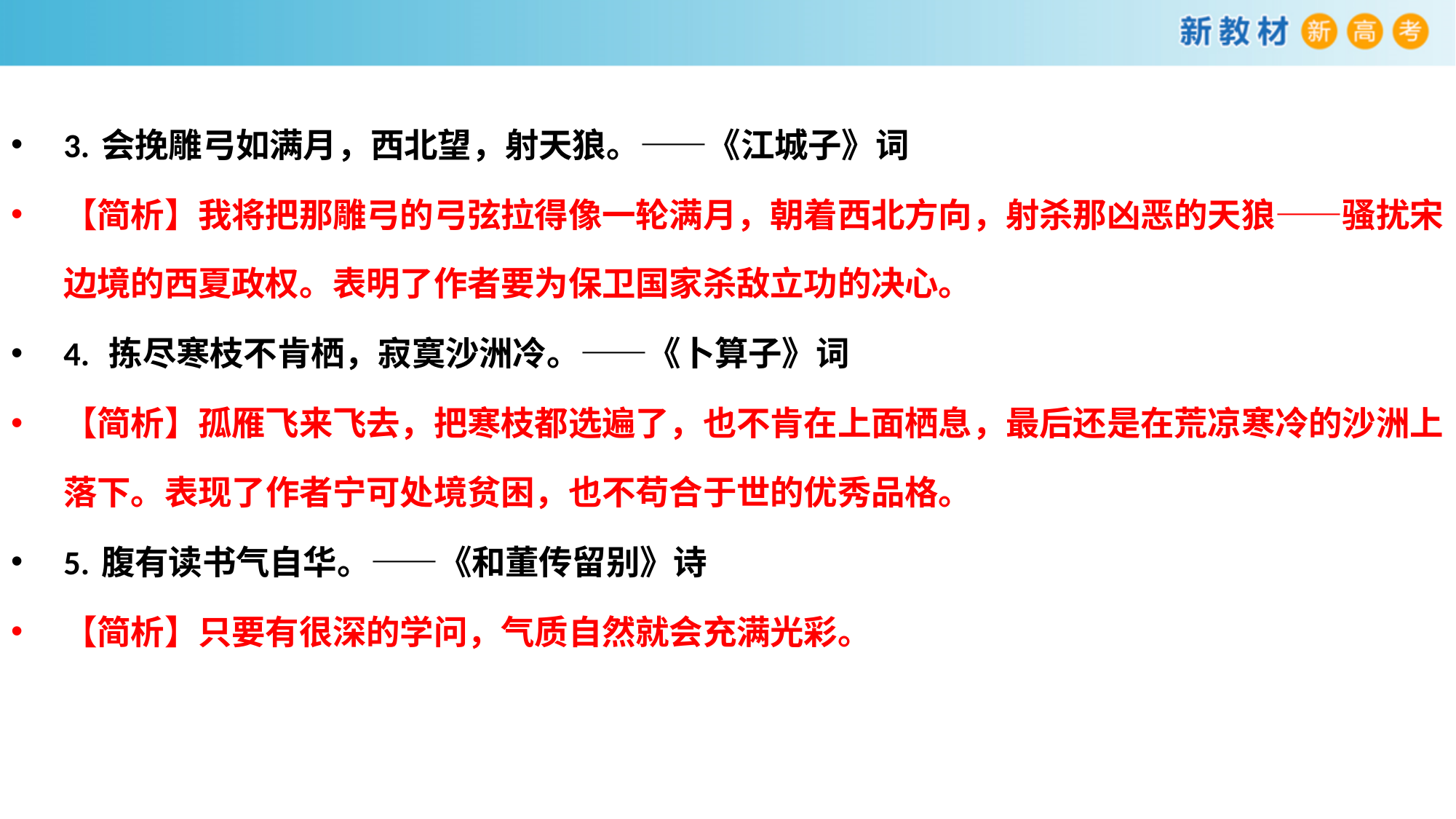

3. 会挽雕弓如满月，西北望，射天狼。——《江城子》词
【简析】我将把那雕弓的弓弦拉得像一轮满月，朝着西北方向，射杀那凶恶的天狼——骚扰宋边境的西夏政权。表明了作者要为保卫国家杀敌立功的决心。
4.  拣尽寒枝不肯栖，寂寞沙洲冷。——《卜算子》词
【简析】孤雁飞来飞去，把寒枝都选遍了，也不肯在上面栖息，最后还是在荒凉寒冷的沙洲上落下。表现了作者宁可处境贫困，也不苟合于世的优秀品格。
5. 腹有读书气自华。——《和董传留别》诗
【简析】只要有很深的学问，气质自然就会充满光彩。